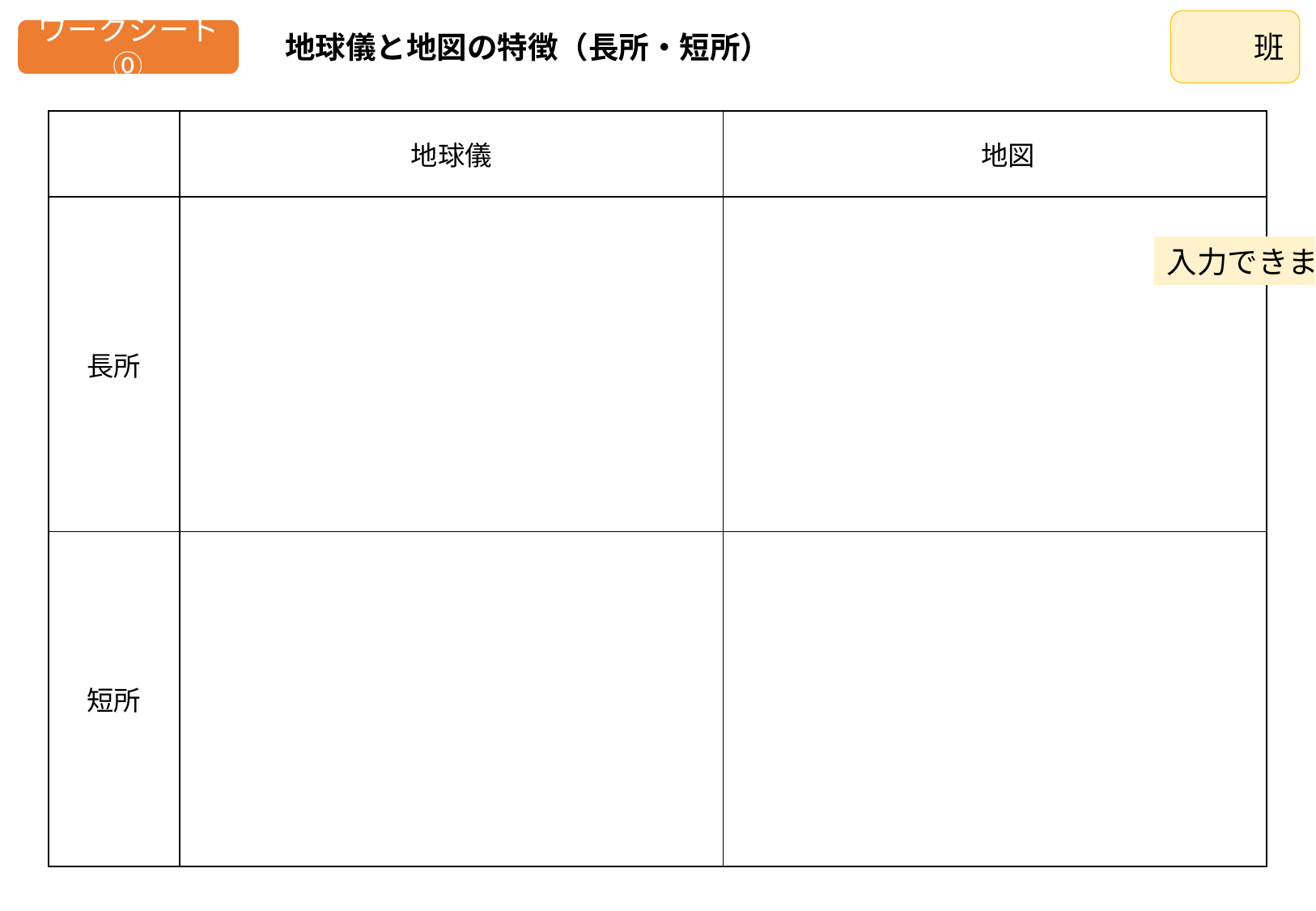

班
ワークシート⓪
地球儀と地図の特徴（長所・短所）
|  | 地球儀 | 地図 |
| --- | --- | --- |
| 長所 |  |  |
| 短所 |  |  |
入力できます
入力できます
入力できます
入力できます
入力できます
入力できます
入力できます
入力できます
入力できます
入力できます
入力できます
入力できます
入力できます
入力できます
入力できます
入力できます